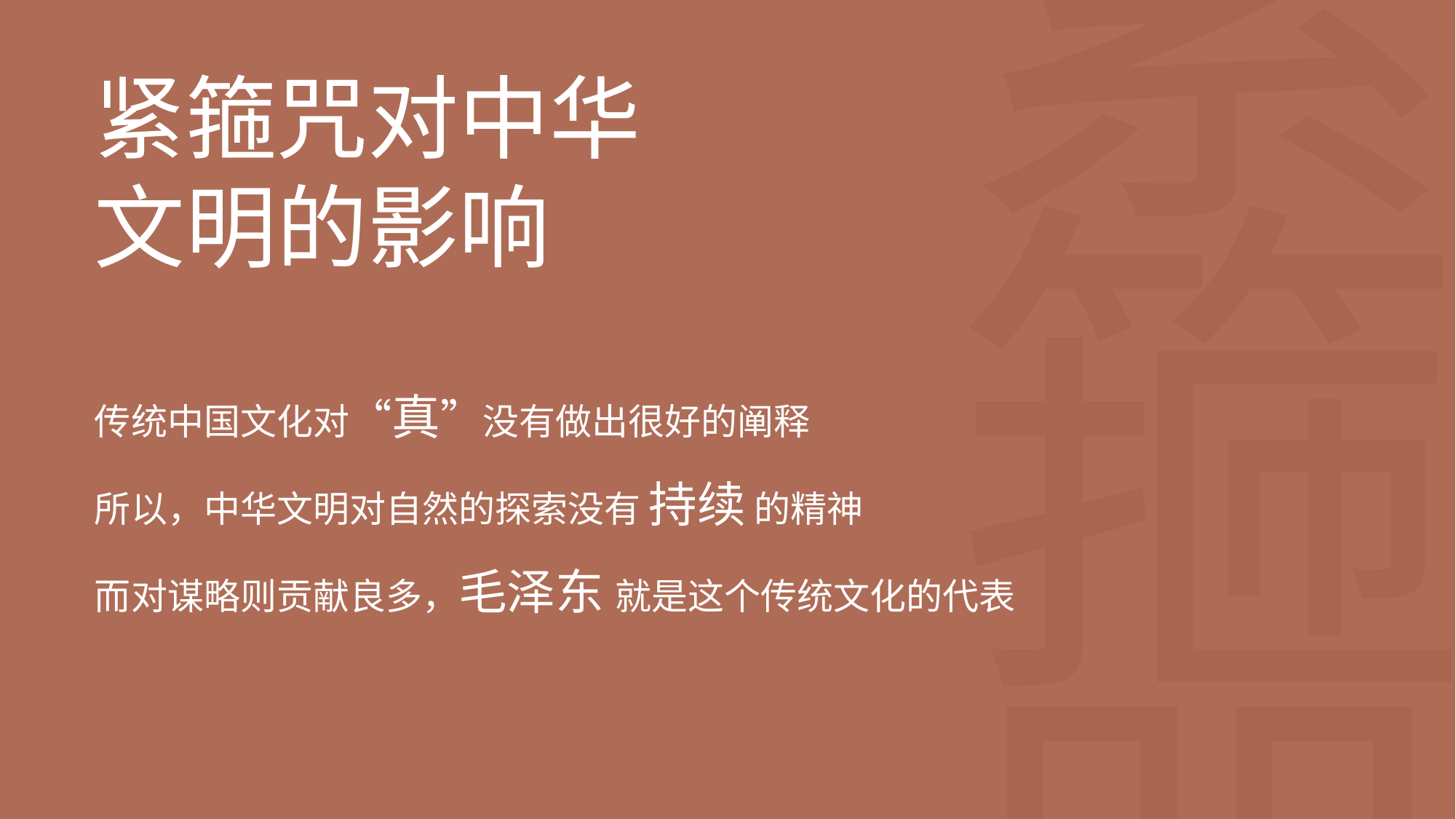

紧箍咒
紧箍咒对中华文明的影响
传统中国文化对“真”没有做出很好的阐释
所以，中华文明对自然的探索没有 持续 的精神
而对谋略则贡献良多，毛泽东 就是这个传统文化的代表